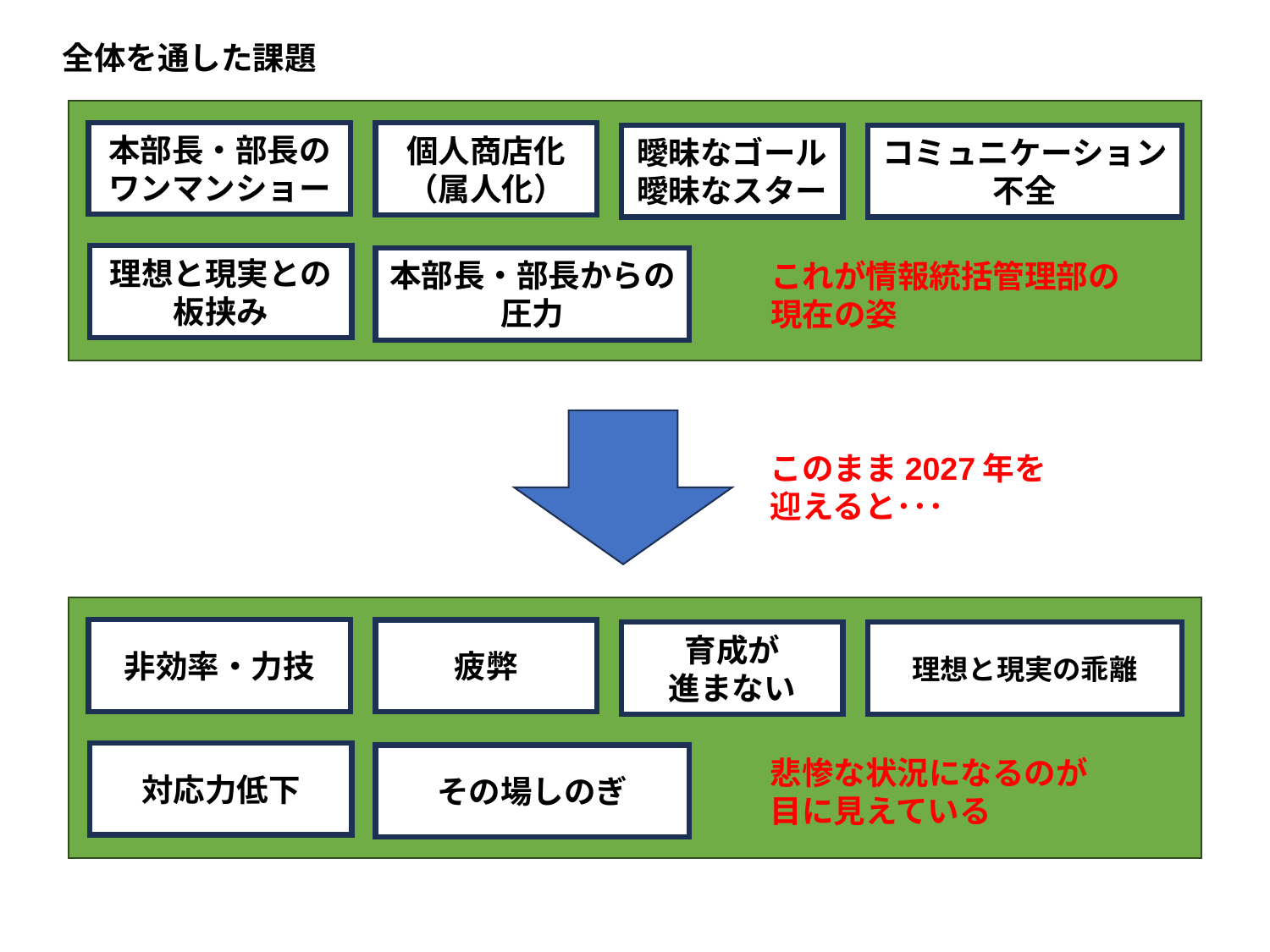

全体を通した課題

本部長・部長の
ワンマンショー
個人商店化
（属人化）
曖昧なゴール
曖昧なスター
コミュニケーション
不全
理想と現実との
板挟み
本部長・部長からの
圧力
これが情報統括管理部の
現在の姿

このまま2027年を
迎えると･･･

非効率・力技
疲弊
育成が
進まない
理想と現実の乖離
対応力低下
その場しのぎ
悲惨な状況になるのが
目に見えている